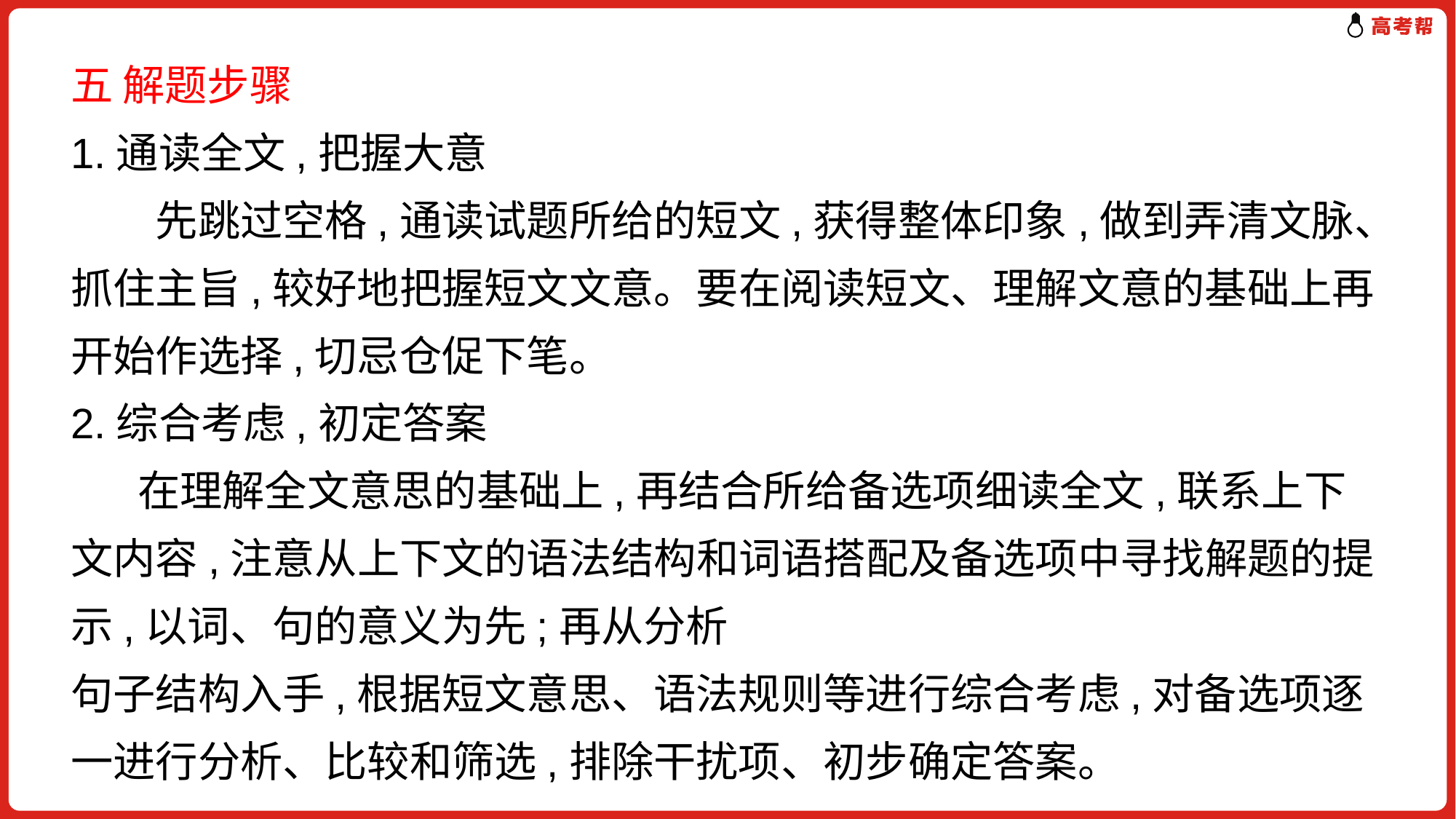

五 解题步骤
1.通读全文,把握大意
　　先跳过空格,通读试题所给的短文,获得整体印象,做到弄清文脉、抓住主旨,较好地把握短文文意。要在阅读短文、理解文意的基础上再开始作选择,切忌仓促下笔。
2.综合考虑,初定答案
      在理解全文意思的基础上,再结合所给备选项细读全文,联系上下文内容,注意从上下文的语法结构和词语搭配及备选项中寻找解题的提示,以词、句的意义为先;再从分析
句子结构入手,根据短文意思、语法规则等进行综合考虑,对备选项逐一进行分析、比较和筛选,排除干扰项、初步确定答案。